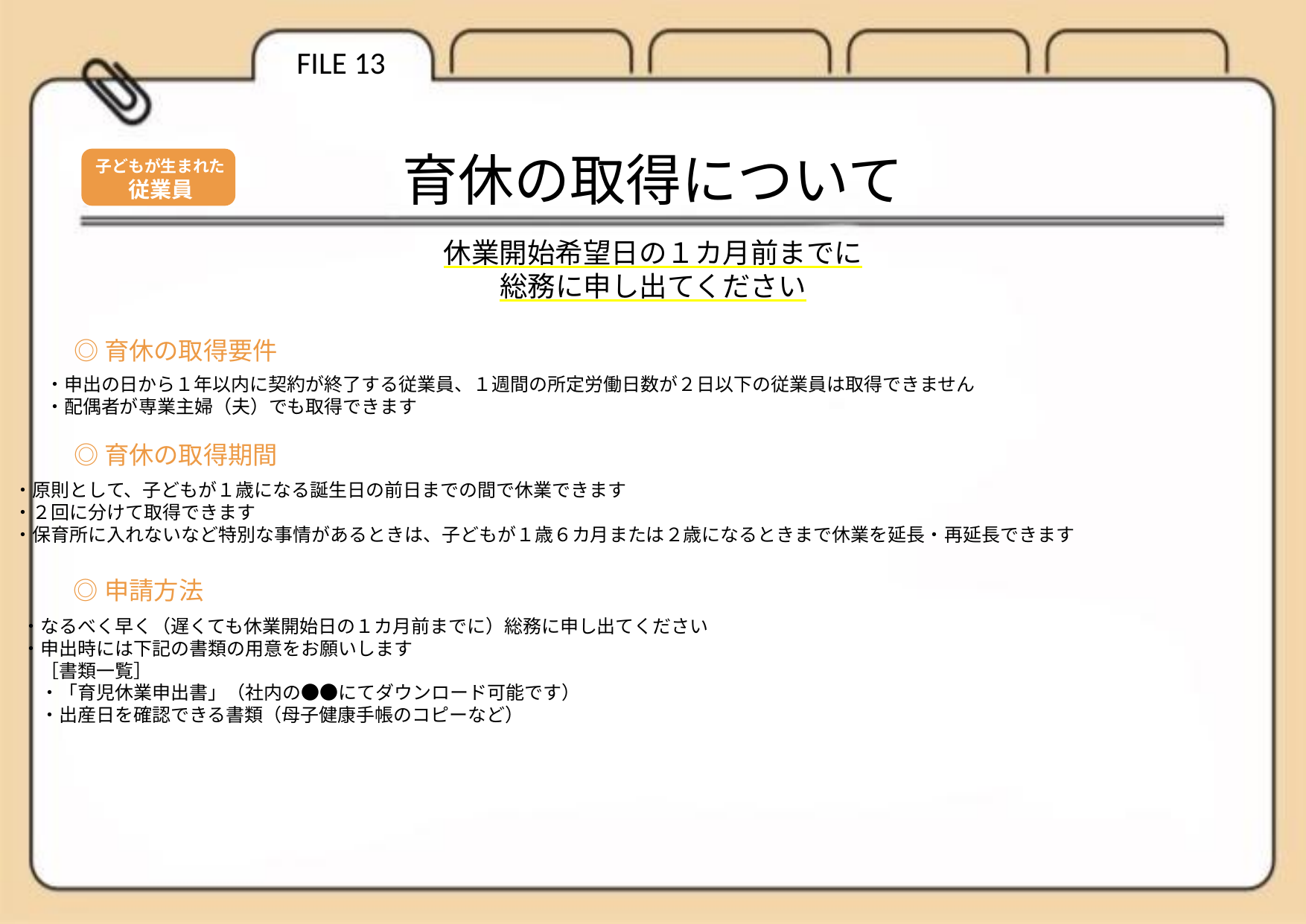

FILE 13
育休の取得について

子どもが生まれた
従業員
休業開始希望日の１カ月前までに
総務に申し出てください
◎育休の取得要件
・申出の日から１年以内に契約が終了する従業員、１週間の所定労働日数が２日以下の従業員は取得できません
・配偶者が専業主婦（夫）でも取得できます
◎育休の取得期間
・原則として、子どもが１歳になる誕生日の前日までの間で休業できます
・２回に分けて取得できます
・保育所に入れないなど特別な事情があるときは、子どもが１歳６カ月または２歳になるときまで休業を延長・再延長できます
◎申請方法
・なるべく早く（遅くても休業開始日の１カ月前までに）総務に申し出てください
・申出時には下記の書類の用意をお願いします
　［書類一覧］
　・「育児休業申出書」（社内の●●にてダウンロード可能です）
　・出産日を確認できる書類（母子健康手帳のコピーなど）